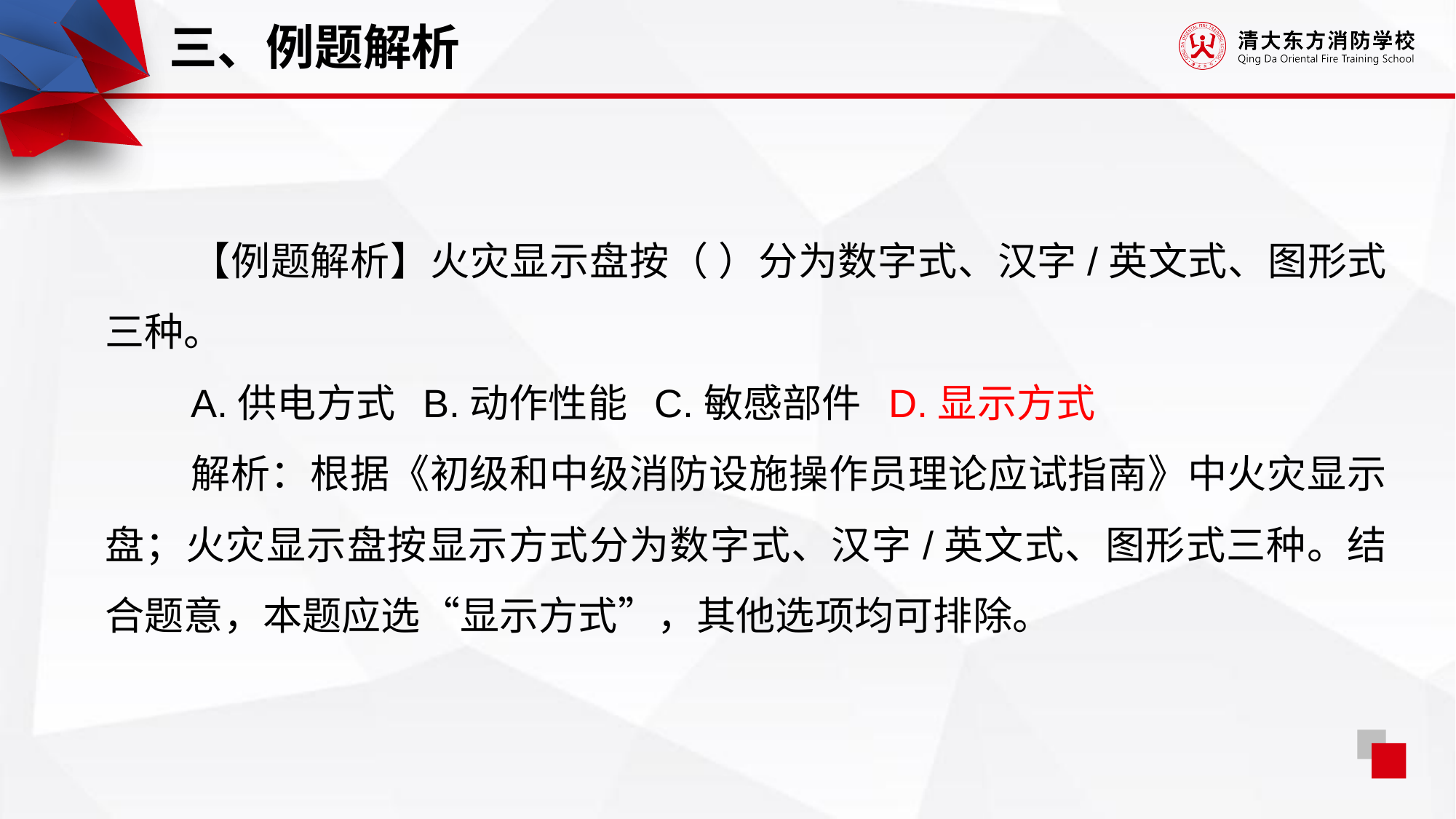

三、例题解析

【例题解析】火灾显示盘按（ ）分为数字式、汉字/英文式、图形式三种。
A.供电方式  B.动作性能  C.敏感部件  D.显示方式
解析：根据《初级和中级消防设施操作员理论应试指南》中火灾显示盘；火灾显示盘按显示方式分为数字式、汉字/英文式、图形式三种。结合题意，本题应选“显示方式”，其他选项均可排除。